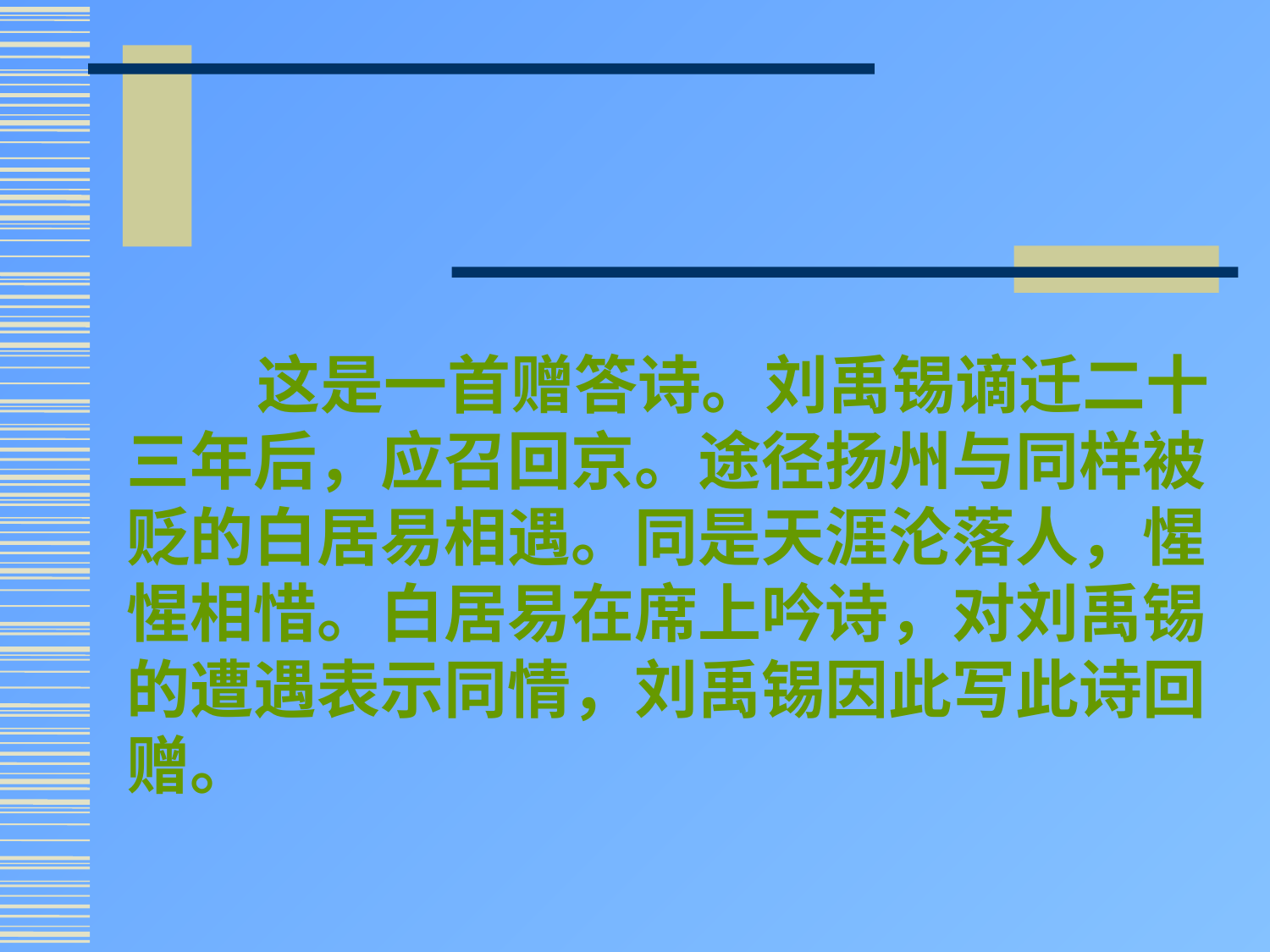

这是一首赠答诗。刘禹锡谪迁二十三年后，应召回京。途径扬州与同样被贬的白居易相遇。同是天涯沦落人，惺惺相惜。白居易在席上吟诗，对刘禹锡的遭遇表示同情，刘禹锡因此写此诗回赠。